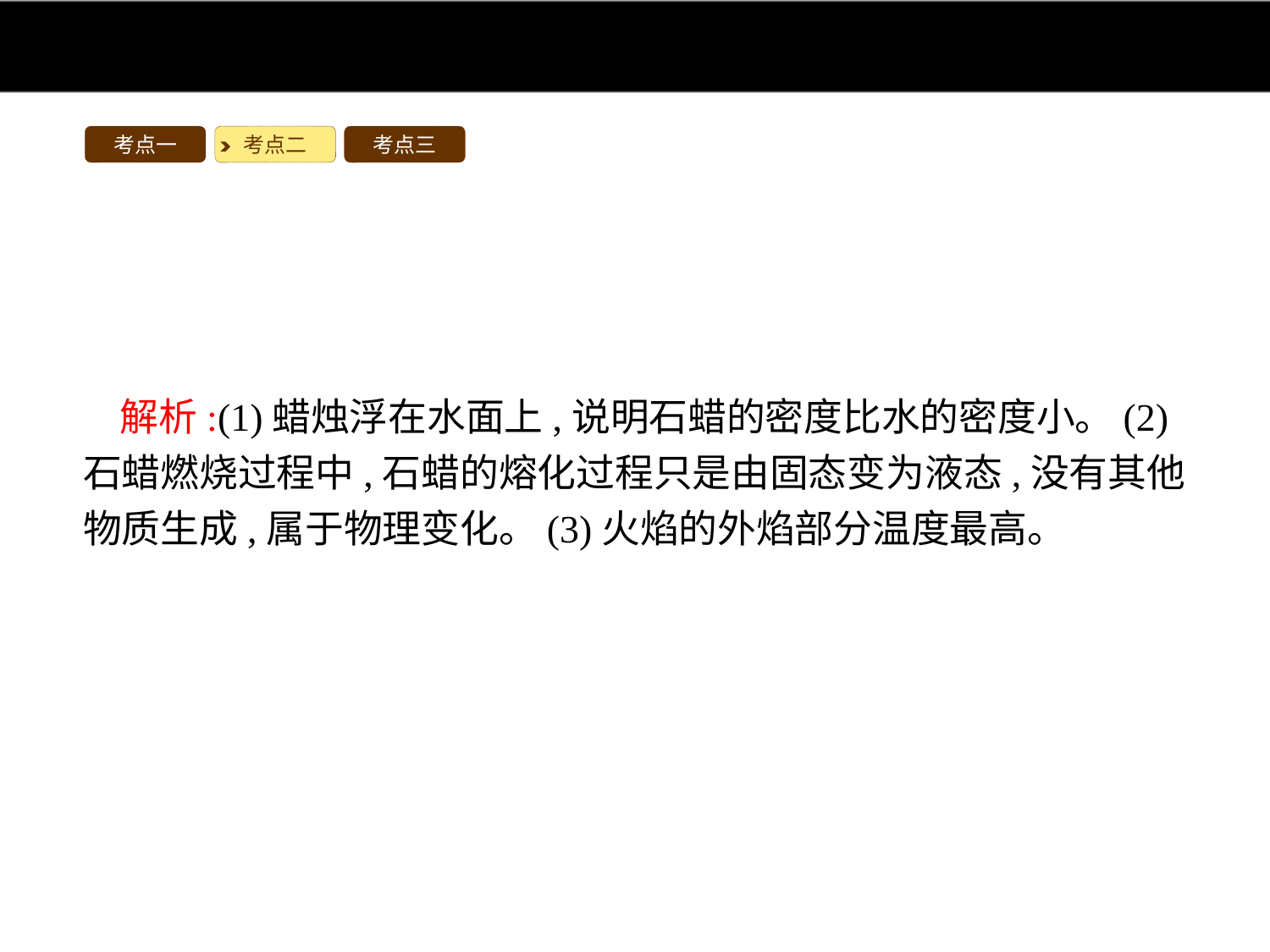

考点一
考点二
考点三

解析:(1)蜡烛浮在水面上,说明石蜡的密度比水的密度小。(2)石蜡燃烧过程中,石蜡的熔化过程只是由固态变为液态,没有其他物质生成,属于物理变化。(3)火焰的外焰部分温度最高。
答案:(1)小　(2)石蜡的熔化过程　(3)外焰